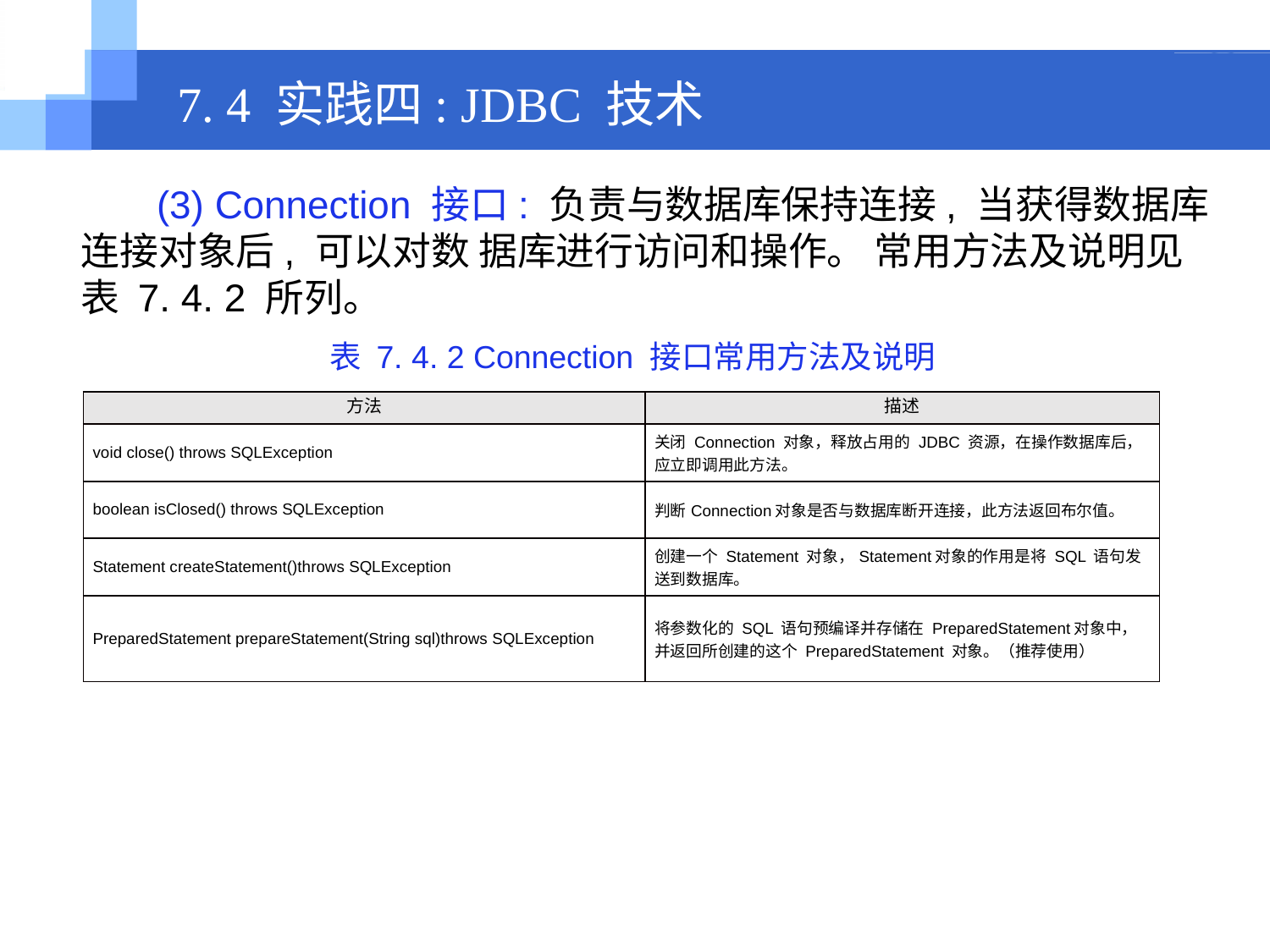

7. 4 实践四: JDBC 技术
       (3) Connection 接口: 负责与数据库保持连接, 当获得数据库连接对象后, 可以对数 据库进行访问和操作。 常用方法及说明见表 7. 4. 2 所列。
表 7. 4. 2 Connection 接口常用方法及说明
| 方法 | 描述 |
| --- | --- |
| void close() throws SQLException | 关闭 Connection 对象，释放占用的 JDBC 资源，在操作数据库后，应立即调用此方法。 |
| boolean isClosed() throws SQLException | 判断Connection对象是否与数据库断开连接，此方法返回布尔值。 |
| Statement createStatement()throws SQLException | 创建一个 Statement 对象，Statement对象的作用是将 SQL 语句发送到数据库。 |
| PreparedStatement prepareStatement(String sql)throws SQLException | 将参数化的 SQL 语句预编译并存储在 PreparedStatement对象中，并返回所创建的这个 PreparedStatement 对象。（推荐使用） |